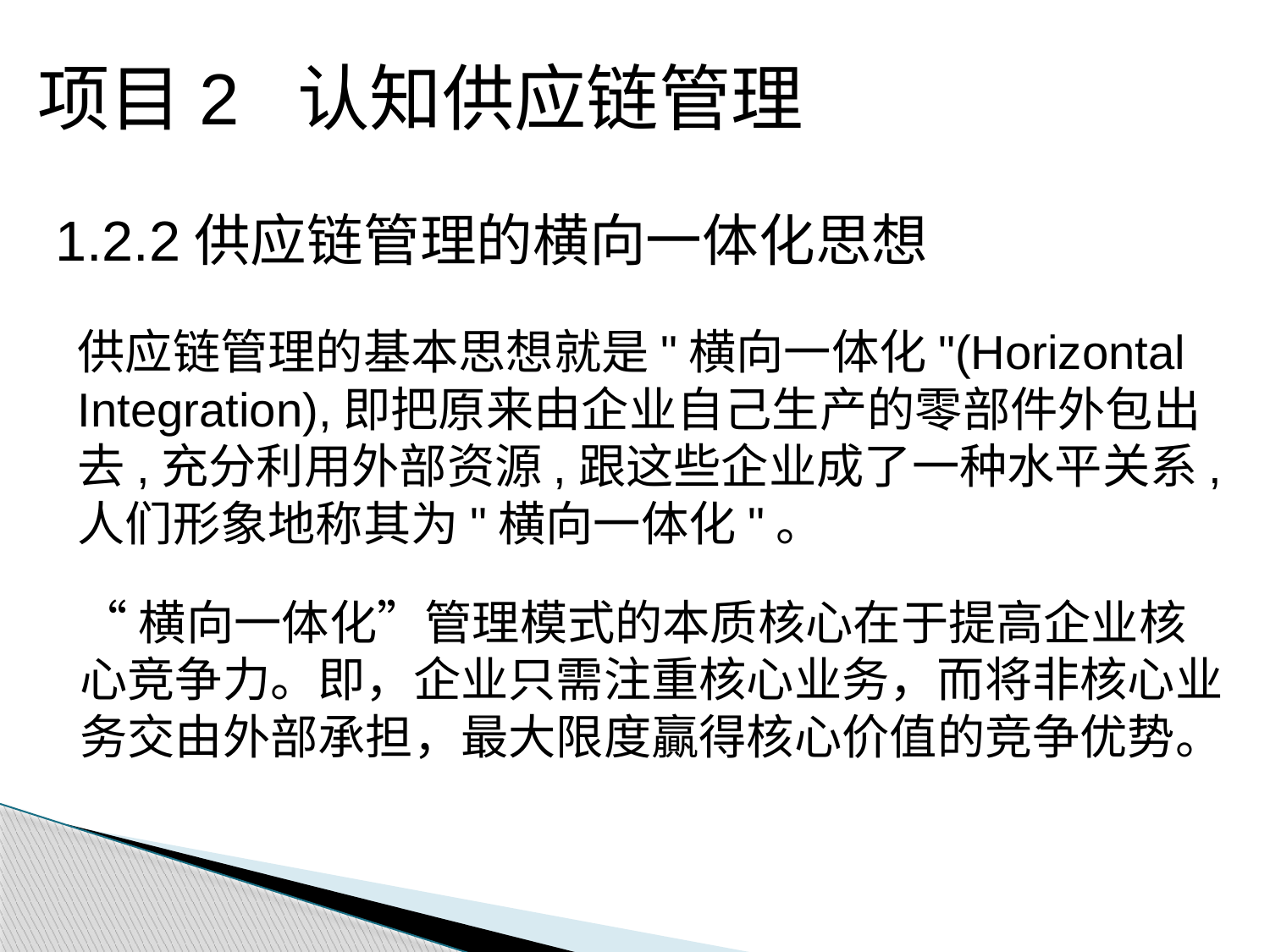

项目2  认知供应链管理
1.2.2供应链管理的横向一体化思想
供应链管理的基本思想就是"横向一体化"(Horizontal Integration),即把原来由企业自己生产的零部件外包出去,充分利用外部资源,跟这些企业成了一种水平关系,人们形象地称其为"横向一体化"。
“横向一体化”管理模式的本质核心在于提高企业核心竞争力。即，企业只需注重核心业务，而将非核心业务交由外部承担，最大限度贏得核心价值的竞争优势。